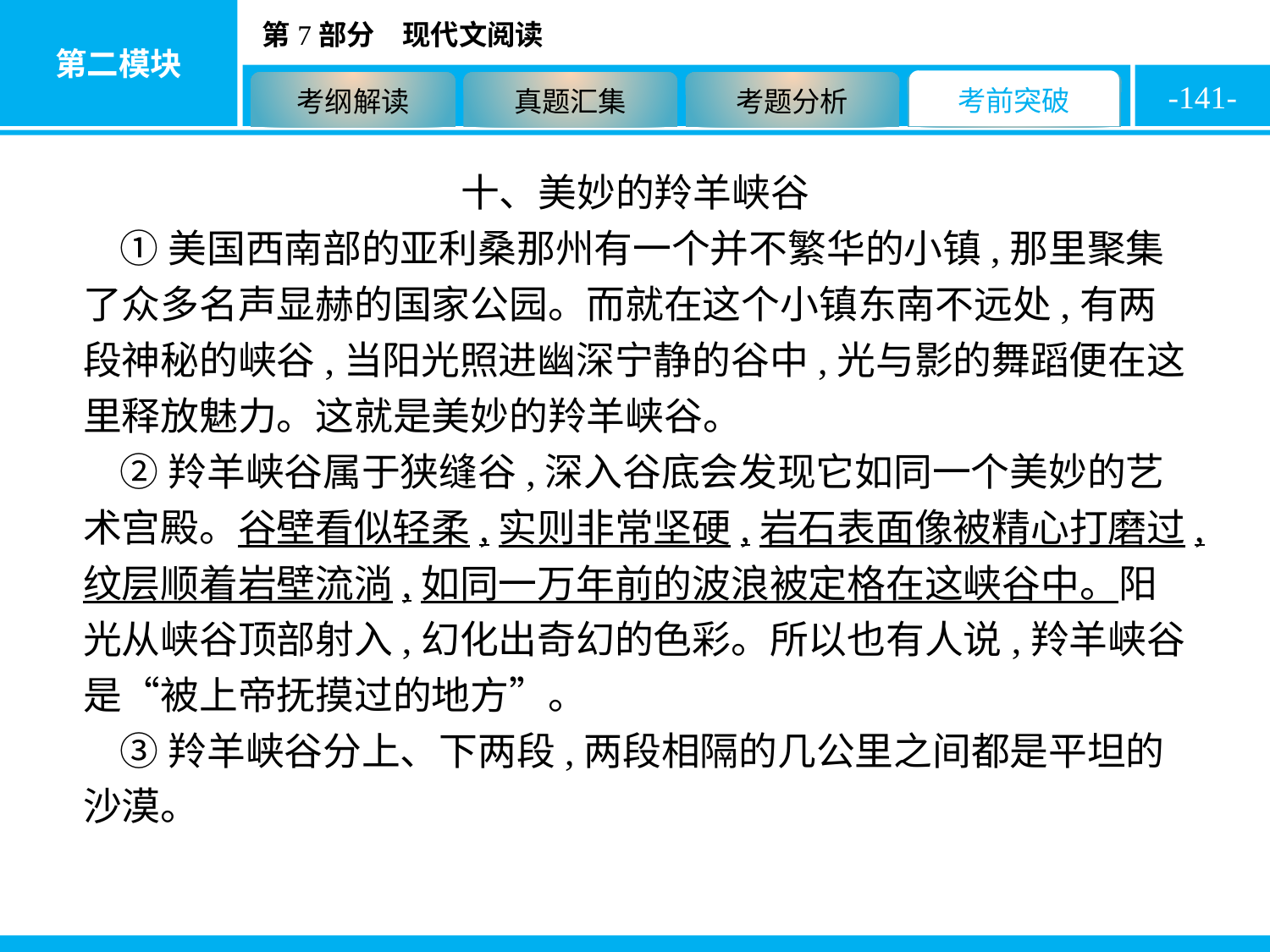

-141-
十、美妙的羚羊峡谷
①美国西南部的亚利桑那州有一个并不繁华的小镇,那里聚集了众多名声显赫的国家公园。而就在这个小镇东南不远处,有两段神秘的峡谷,当阳光照进幽深宁静的谷中,光与影的舞蹈便在这里释放魅力。这就是美妙的羚羊峡谷。
②羚羊峡谷属于狭缝谷,深入谷底会发现它如同一个美妙的艺术宫殿。谷壁看似轻柔,实则非常坚硬,岩石表面像被精心打磨过,纹层顺着岩壁流淌,如同一万年前的波浪被定格在这峡谷中。阳光从峡谷顶部射入,幻化出奇幻的色彩。所以也有人说,羚羊峡谷是“被上帝抚摸过的地方”。
③羚羊峡谷分上、下两段,两段相隔的几公里之间都是平坦的沙漠。